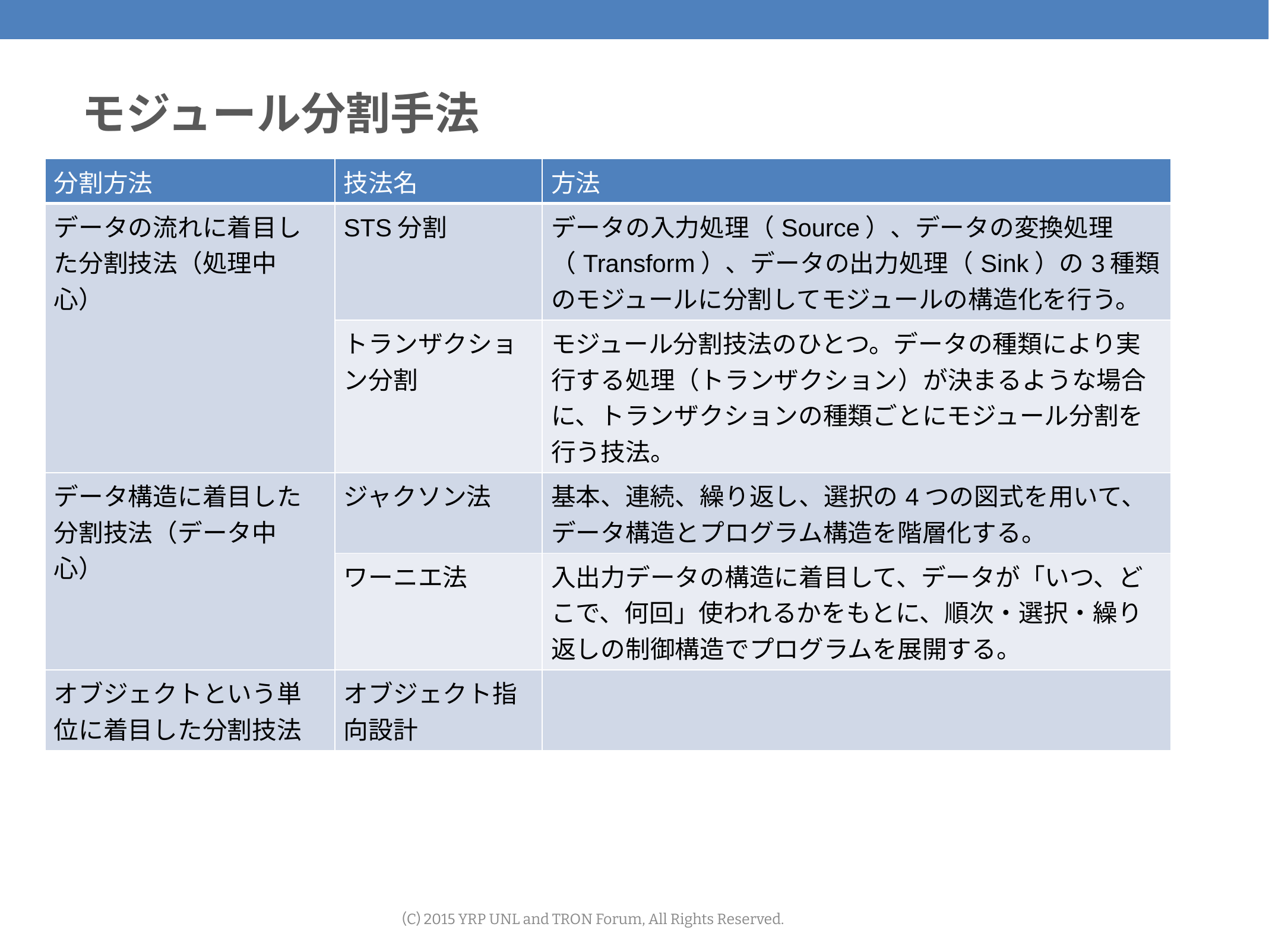

# モジュール分割手法
| 分割方法 | 技法名 | 方法 |
| --- | --- | --- |
| データの流れに着目した分割技法（処理中心） | STS分割 | データの入力処理（Source）、データの変換処理（Transform）、データの出力処理（Sink）の3種類のモジュールに分割してモジュールの構造化を行う。 |
|  | トランザクション分割 | モジュール分割技法のひとつ。データの種類により実行する処理（トランザクション）が決まるような場合に、トランザクションの種類ごとにモジュール分割を行う技法。 |
| データ構造に着目した分割技法（データ中心） | ジャクソン法 | 基本、連続、繰り返し、選択の4つの図式を用いて、データ構造とプログラム構造を階層化する。 |
|  | ワーニエ法 | 入出力データの構造に着目して、データが「いつ、どこで、何回」使われるかをもとに、順次・選択・繰り返しの制御構造でプログラムを展開する。 |
| オブジェクトという単位に着目した分割技法 | オブジェクト指向設計 |  |
(C) 2015 YRP UNL and TRON Forum, All Rights Reserved.
66